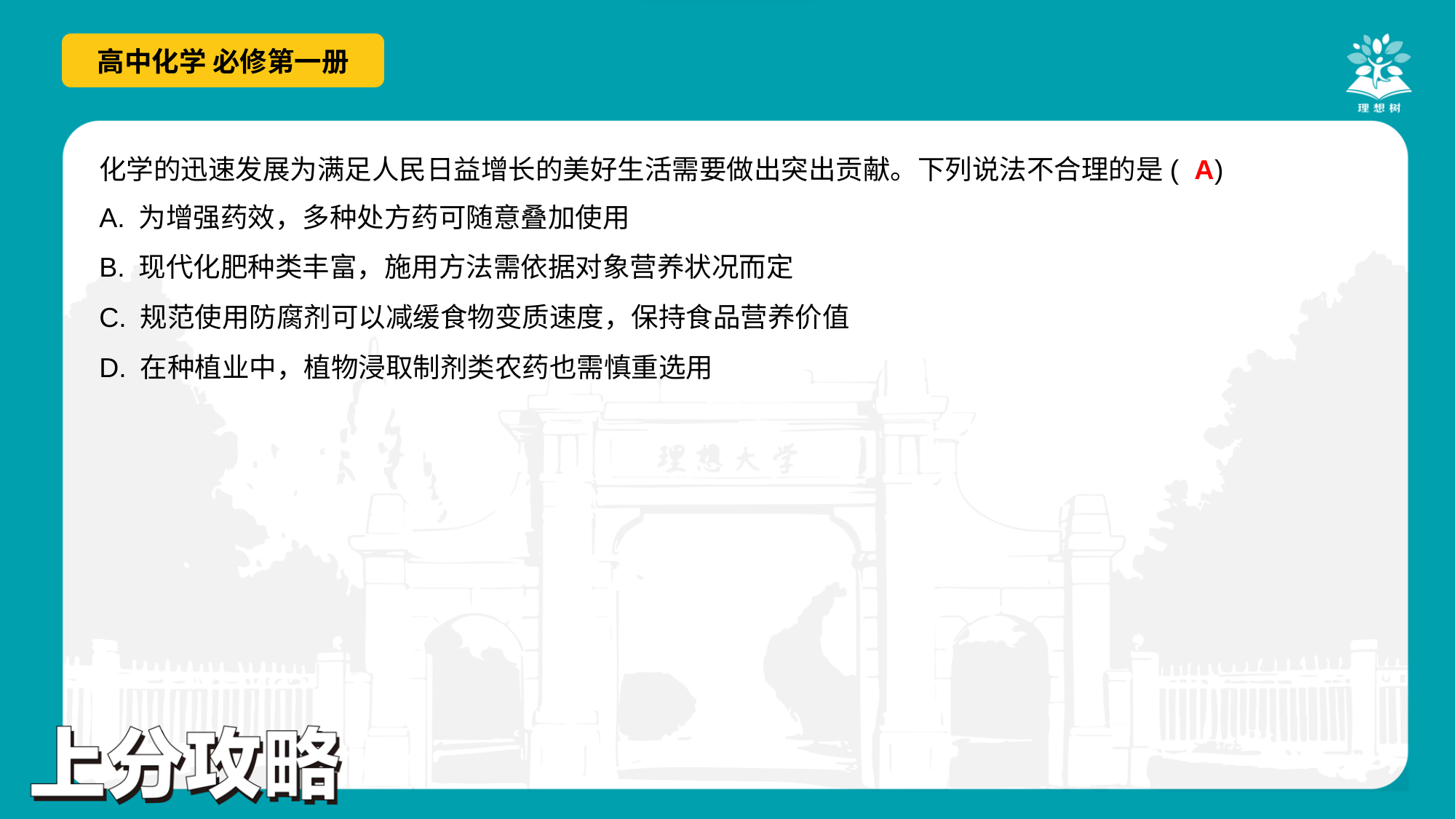

A
化学的迅速发展为满足人民日益增长的美好生活需要做出突出贡献。下列说法不合理的是(     )
A. 为增强药效，多种处方药可随意叠加使用
B. 现代化肥种类丰富，施用方法需依据对象营养状况而定
C. 规范使用防腐剂可以减缓食物变质速度，保持食品营养价值
D. 在种植业中，植物浸取制剂类农药也需慎重选用